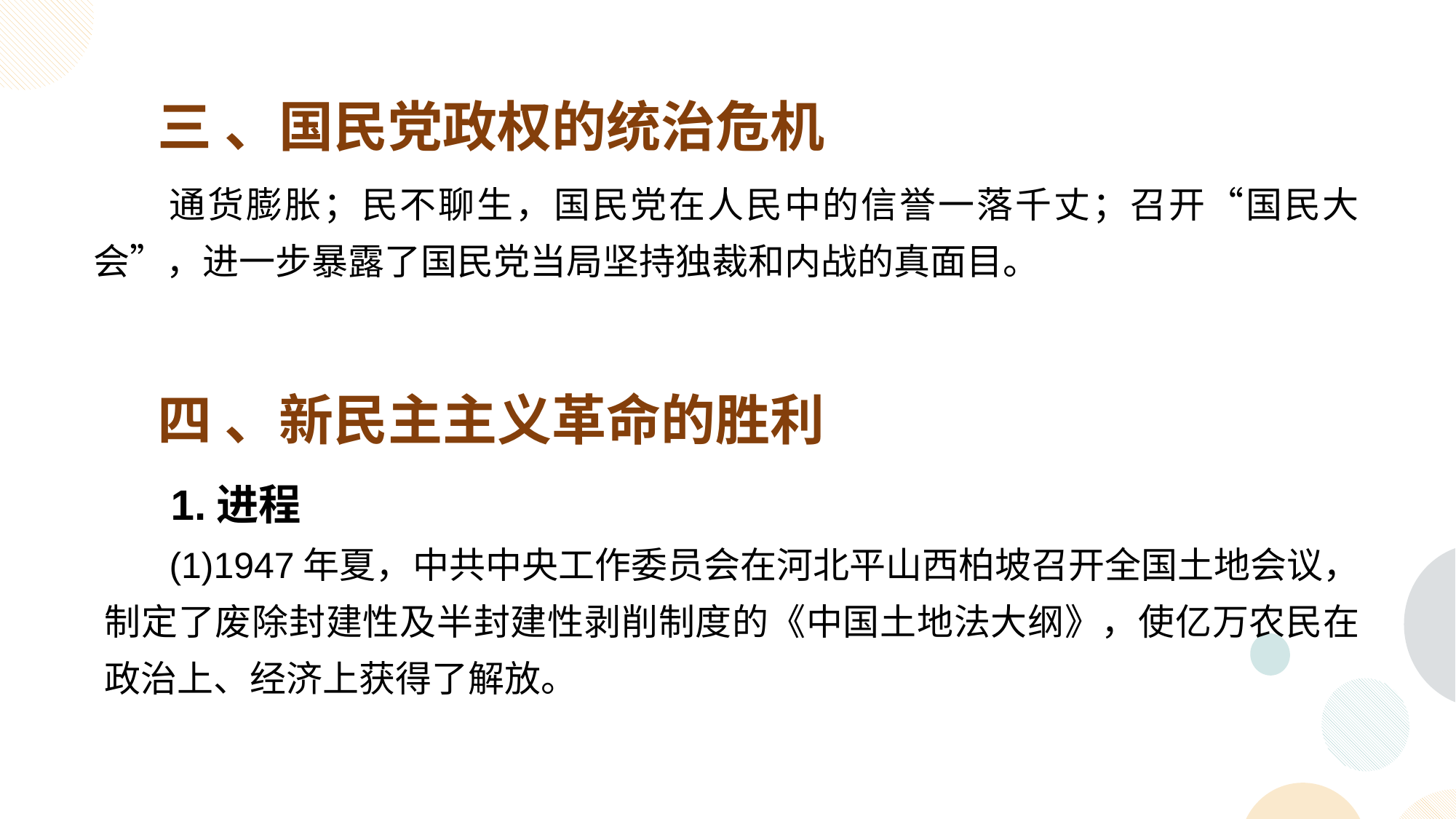

三 、国民党政权的统治危机
 通货膨胀；民不聊生，国民党在人民中的信誉一落千丈；召开“国民大会”，进一步暴露了国民党当局坚持独裁和内战的真面目。
四 、新民主主义革命的胜利
 1.进程
 (1)1947年夏，中共中央工作委员会在河北平山西柏坡召开全国土地会议，制定了废除封建性及半封建性剥削制度的《中国土地法大纲》，使亿万农民在政治上、经济上获得了解放。